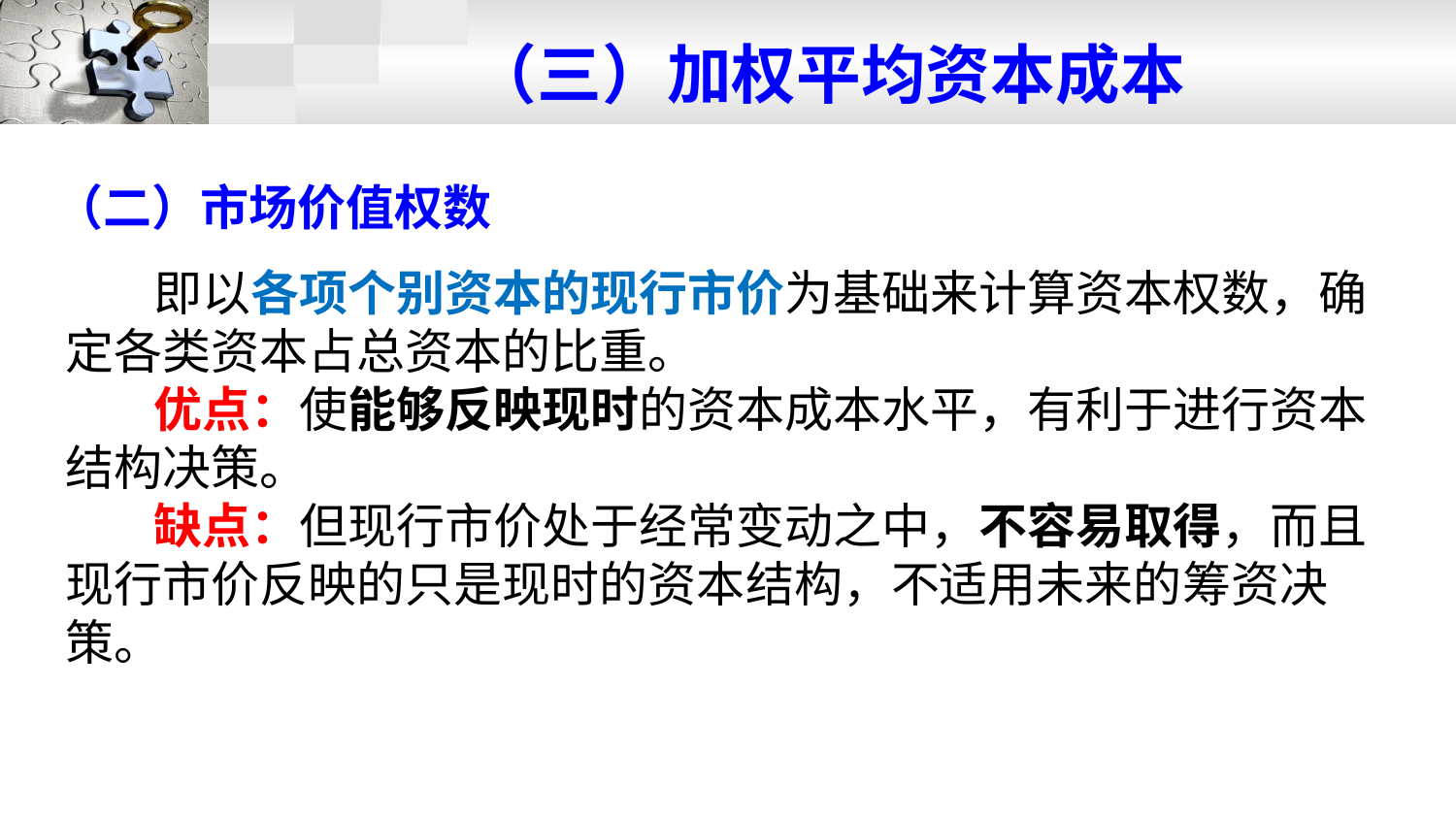

（三）加权平均资本成本
# （二）市场价值权数
       即以各项个别资本的现行市价为基础来计算资本权数，确定各类资本占总资本的比重。
       优点：使能够反映现时的资本成本水平，有利于进行资本结构决策。
       缺点：但现行市价处于经常变动之中，不容易取得，而且现行市价反映的只是现时的资本结构，不适用未来的筹资决策。